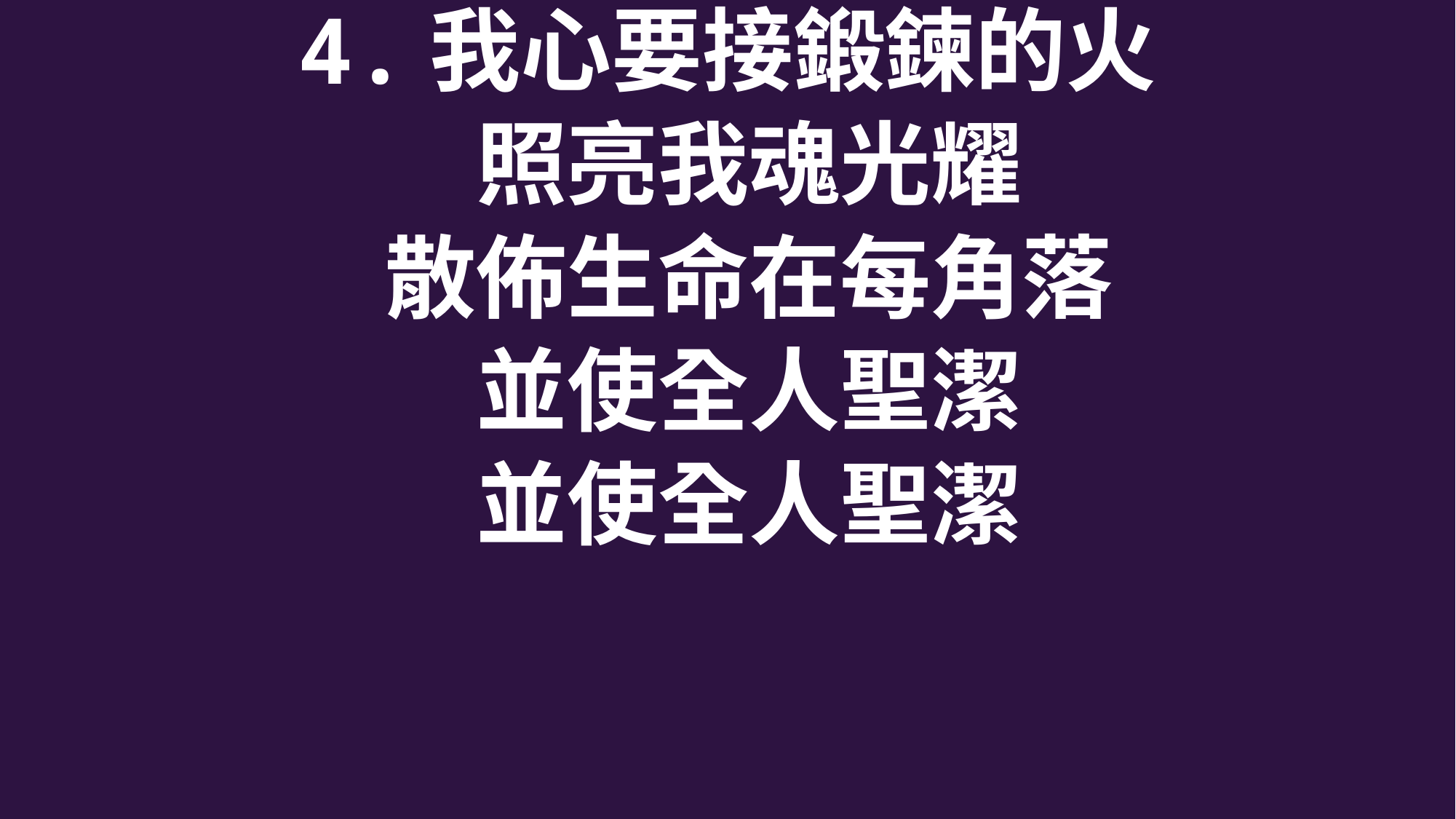

4.我心要接鍛鍊的火
 照亮我魂光耀
 散佈生命在每角落
 並使全人聖潔
 並使全人聖潔